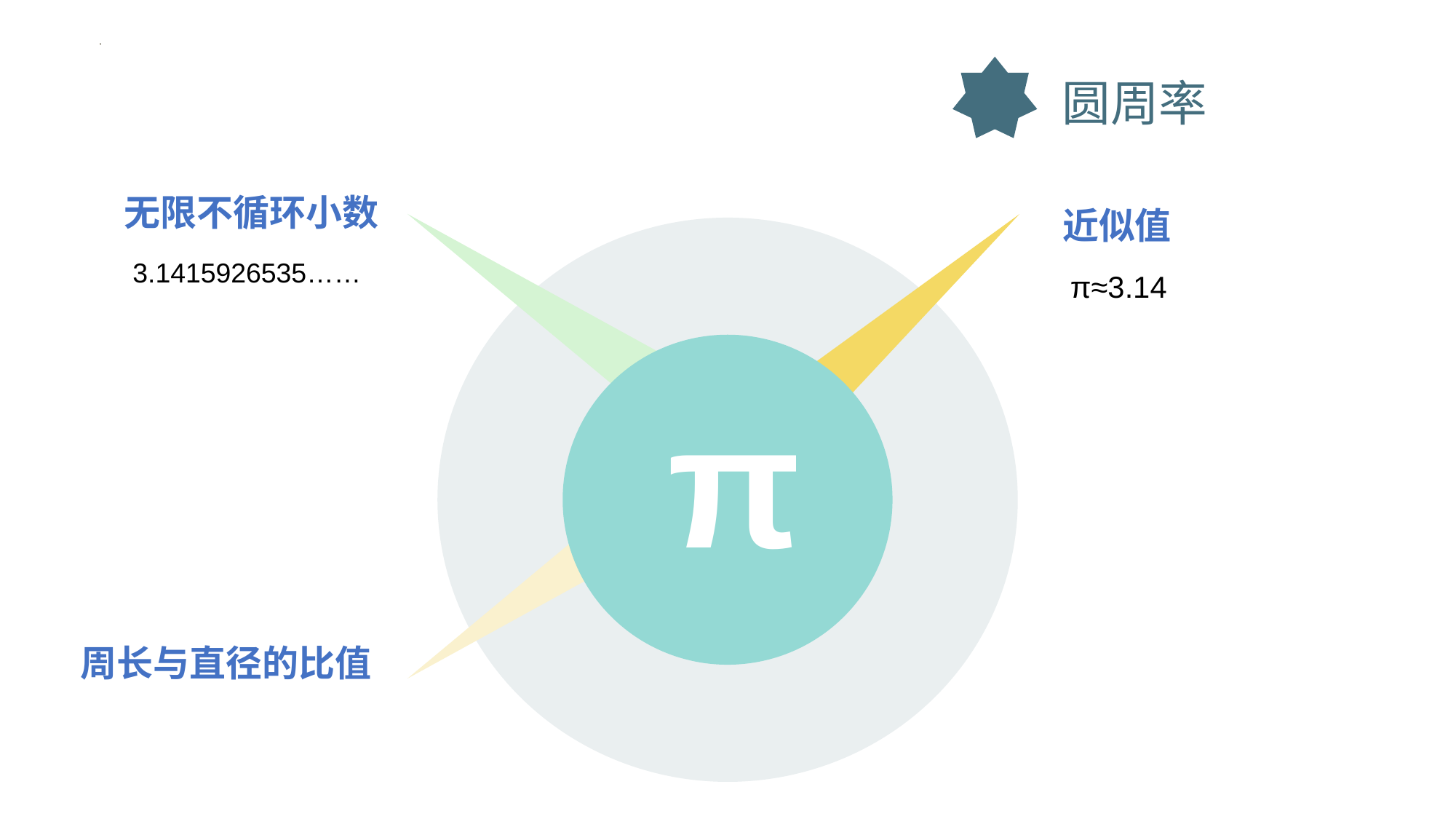

圆周率

无限不循环小数
近似值

3.1415926535……
π≈3.14

π

周长与直径的比值